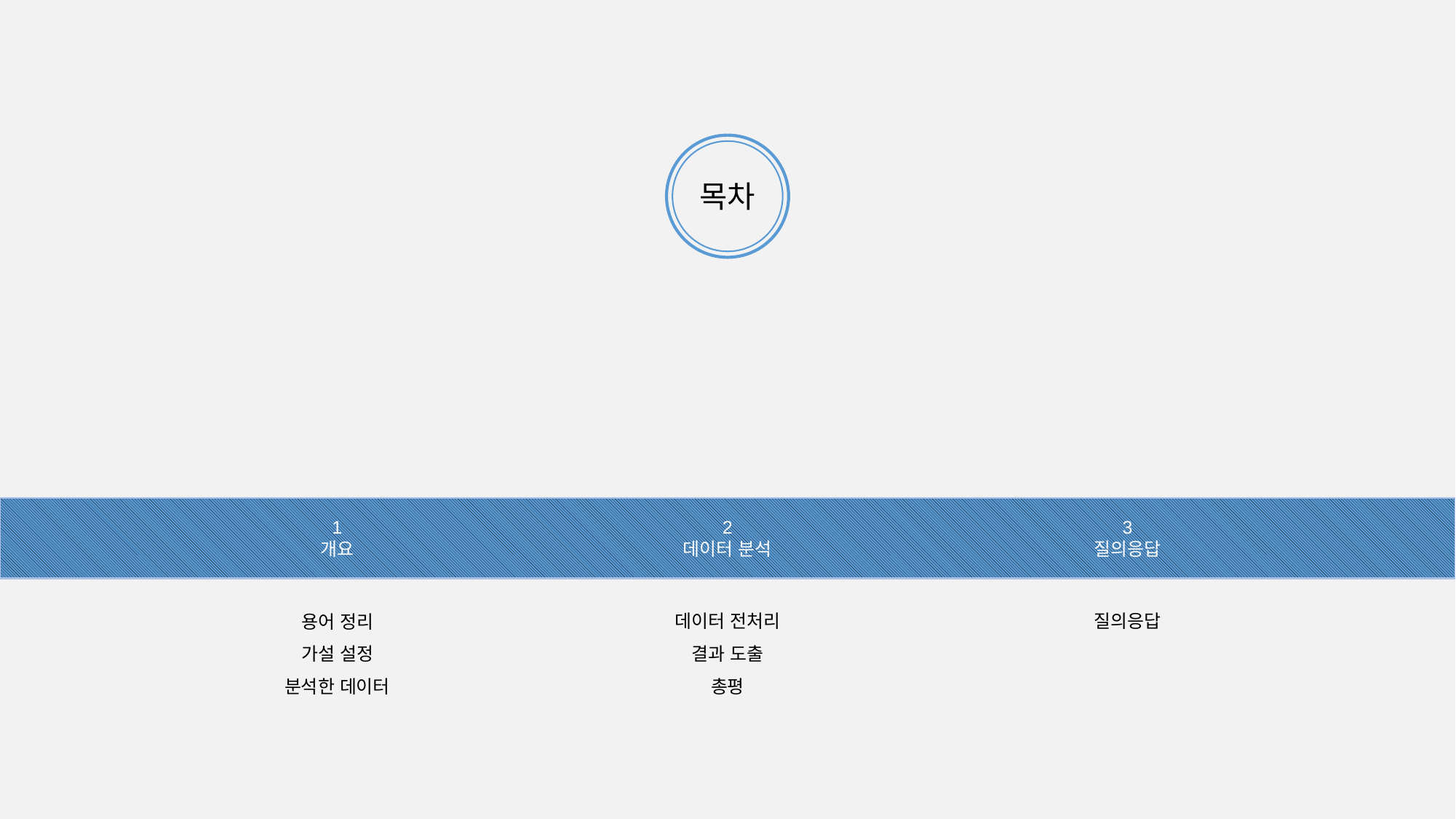

목차

1
개요
용어 정리
가설 설정
분석한 데이터
2
데이터 분석
데이터 전처리
결과 도출
총평
3
질의응답
질의응답